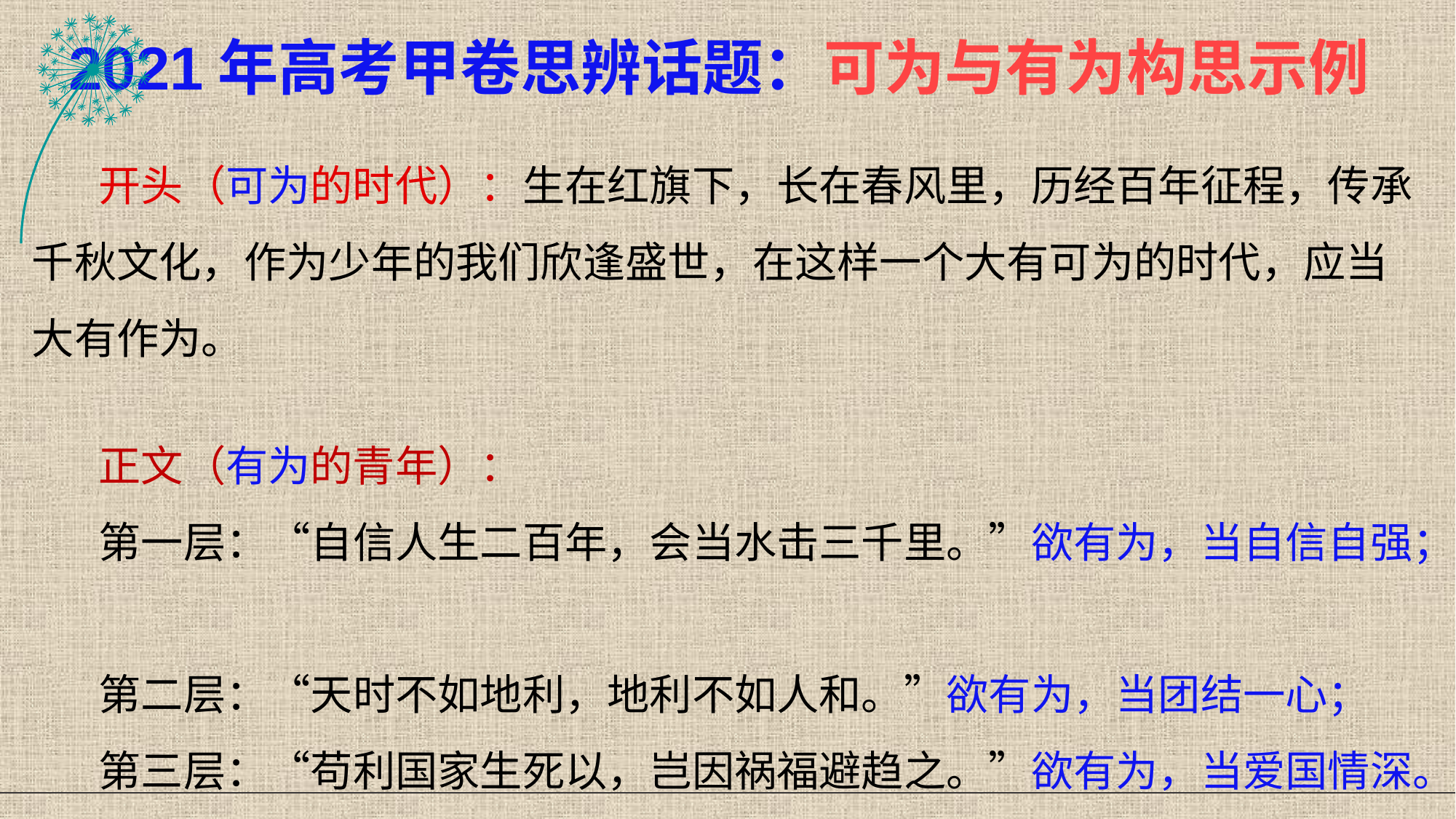

2021年高考甲卷思辨话题：可为与有为构思示例
开头（可为的时代）：生在红旗下，长在春风里，历经百年征程，传承千秋文化，作为少年的我们欣逢盛世，在这样一个大有可为的时代，应当大有作为。

正文（有为的青年）：
第一层：“自信人生二百年，会当水击三千里。”欲有为，当自信自强；
第二层：“天时不如地利，地利不如人和。”欲有为，当团结一心；
第三层：“苟利国家生死以，岂因祸福避趋之。”欲有为，当爱国情深。
93